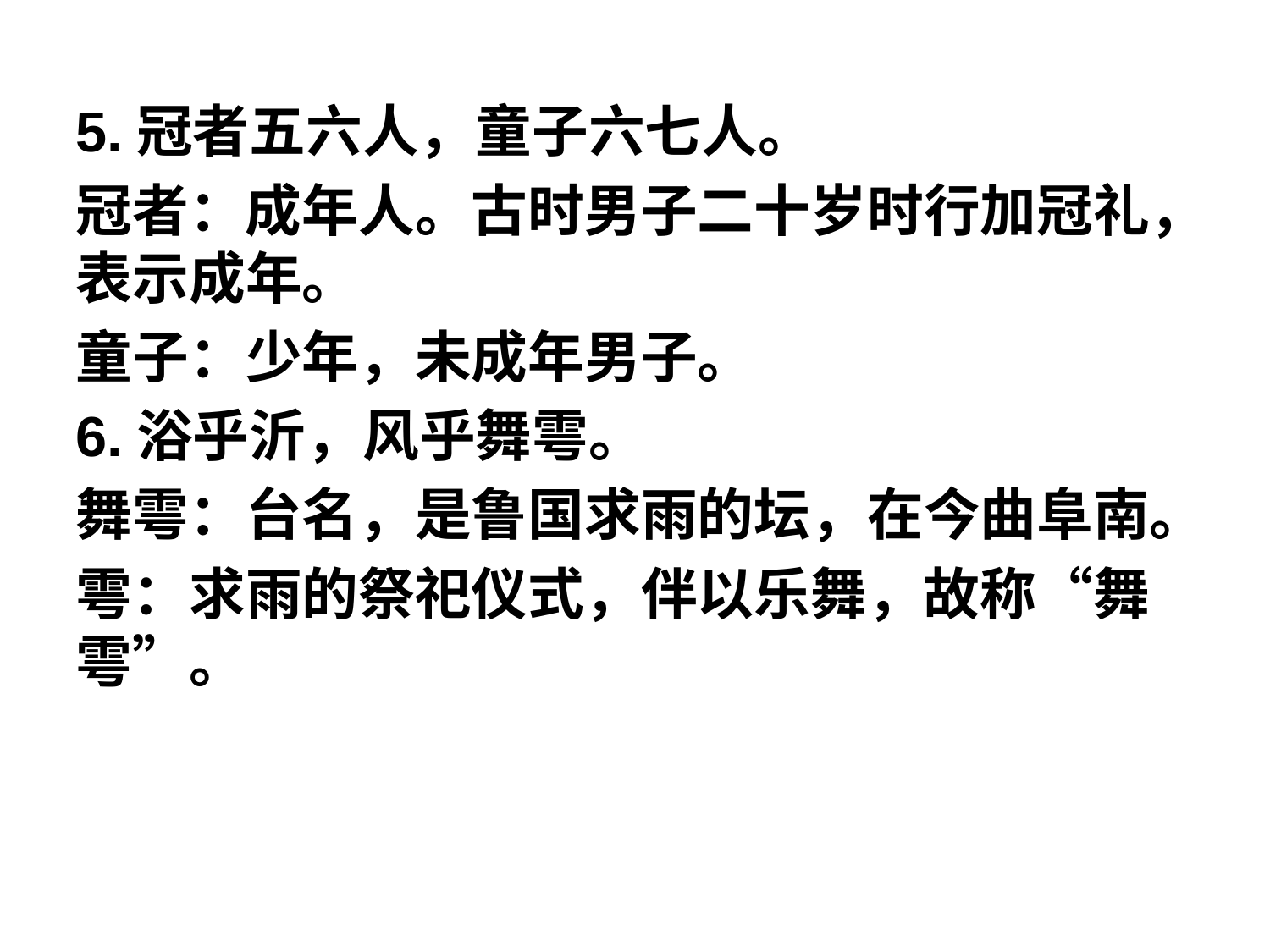

5.冠者五六人，童子六七人。
冠者：成年人。古时男子二十岁时行加冠礼，表示成年。
童子：少年，未成年男子。
6.浴乎沂，风乎舞雩。
舞雩：台名，是鲁国求雨的坛，在今曲阜南。
雩：求雨的祭祀仪式，伴以乐舞，故称“舞雩”。